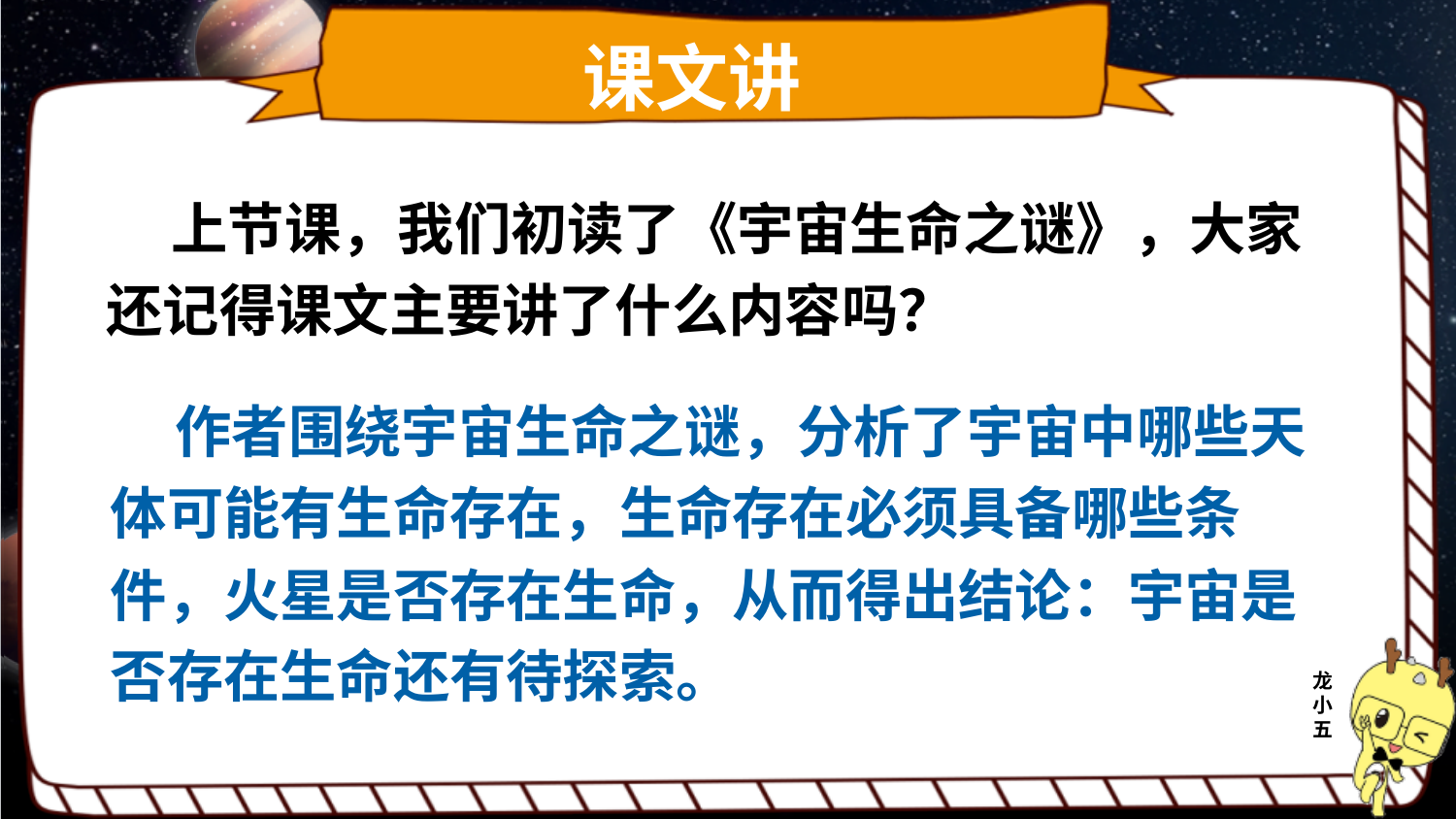

课文讲解
    上节课，我们初读了《宇宙生命之谜》，大家还记得课文主要讲了什么内容吗？
    作者围绕宇宙生命之谜，分析了宇宙中哪些天体可能有生命存在，生命存在必须具备哪些条件，火星是否存在生命，从而得出结论：宇宙是否存在生命还有待探索。